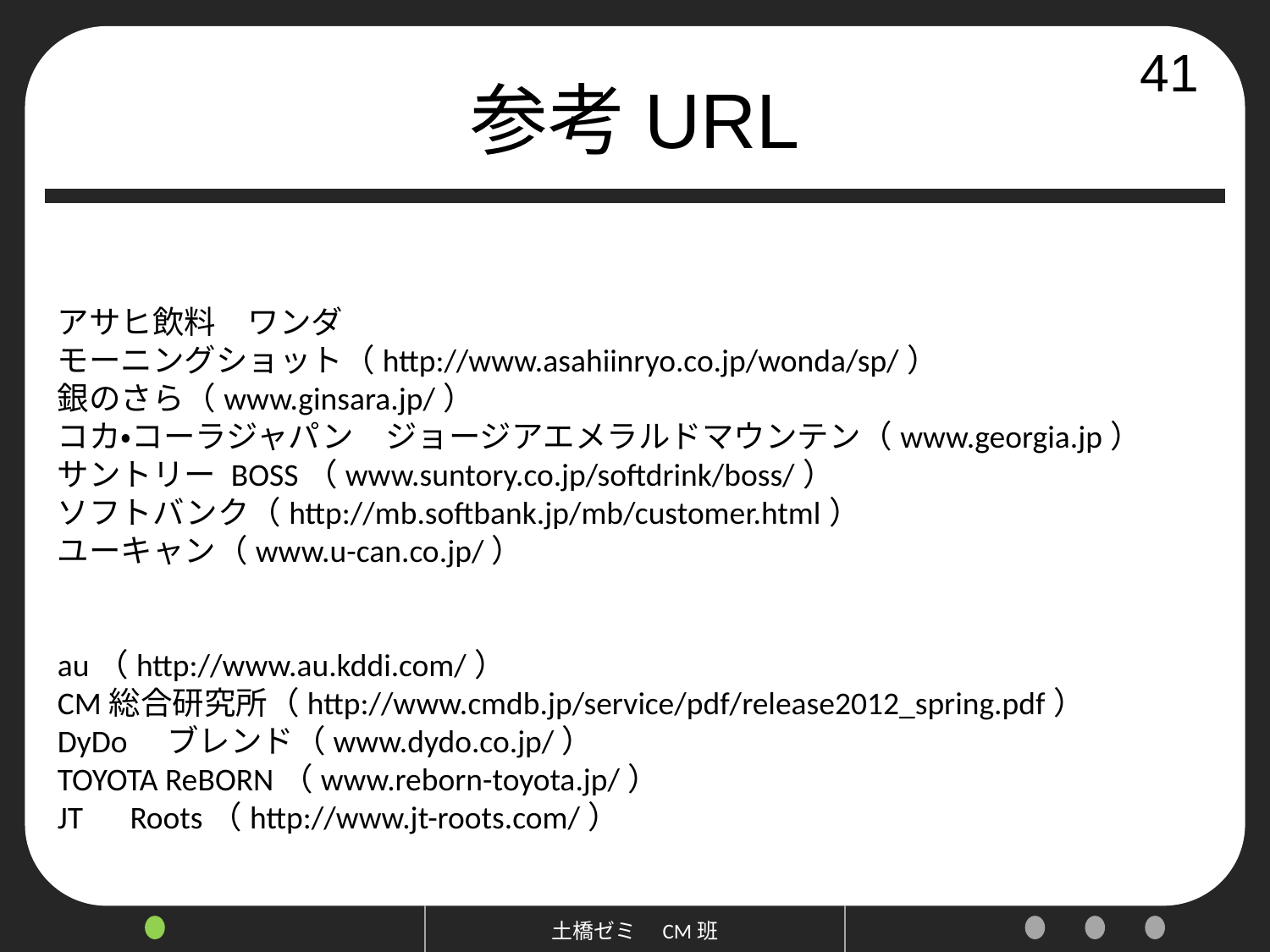

# 参考URL
41
アサヒ飲料　ワンダ　モーニングショット（http://www.asahiinryo.co.jp/wonda/sp/）
銀のさら（www.ginsara.jp/）
コカ・コーラジャパン　ジョージアエメラルドマウンテン（www.georgia.jp）
サントリー BOSS（www.suntory.co.jp/softdrink/boss/）
ソフトバンク（http://mb.softbank.jp/mb/customer.html）
ユーキャン（www.u-can.co.jp/）

au（http://www.au.kddi.com/）
CM総合研究所（http://www.cmdb.jp/service/pdf/release2012_spring.pdf）
DyDo　ブレンド（www.dydo.co.jp/）
TOYOTA ReBORN（www.reborn-toyota.jp/）
JT　Roots（http://www.jt-roots.com/）
土橋ゼミ　CM班